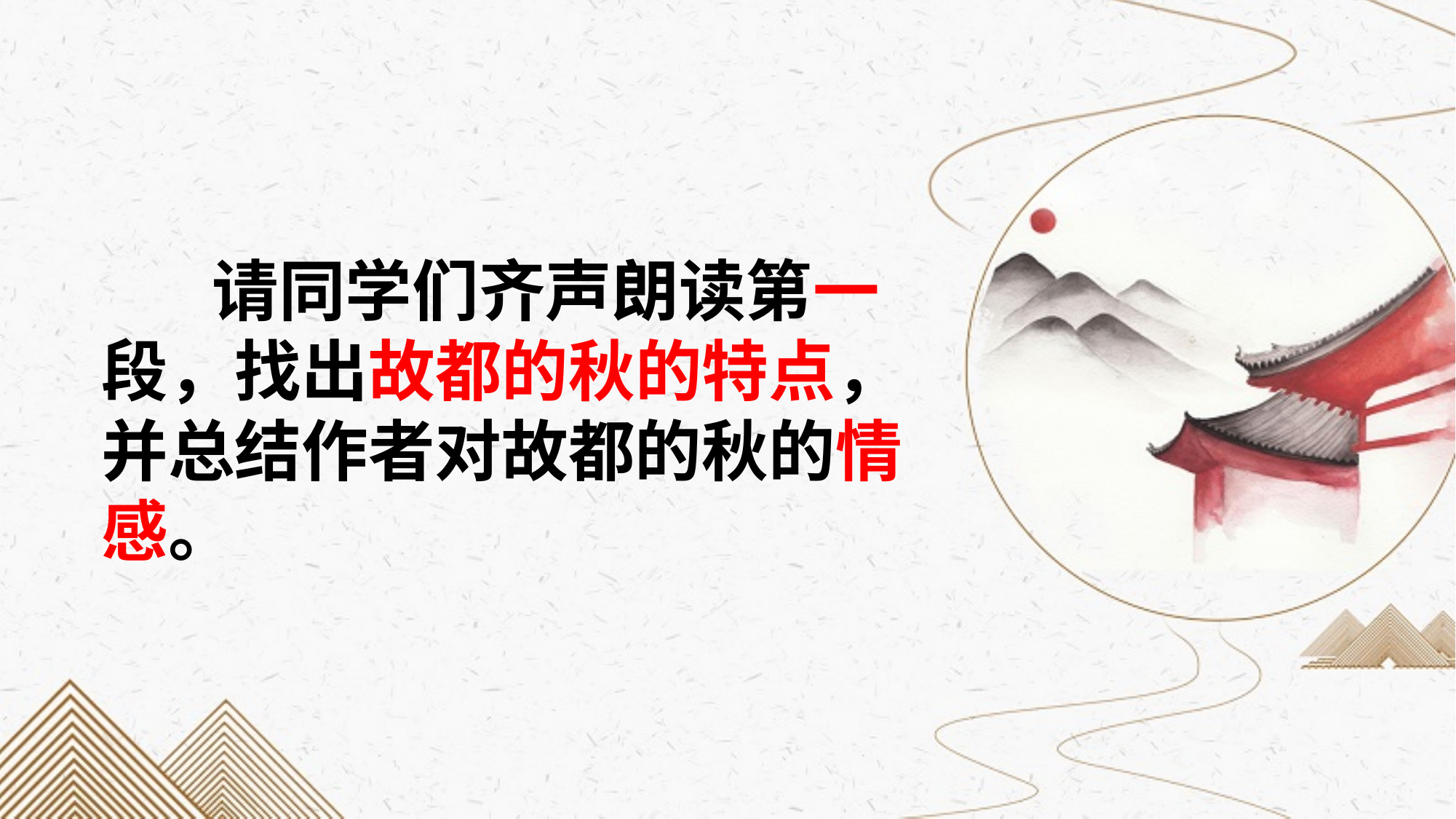

# 请同学们齐声朗读第一段，找出故都的秋的特点，并总结作者对故都的秋的情感。